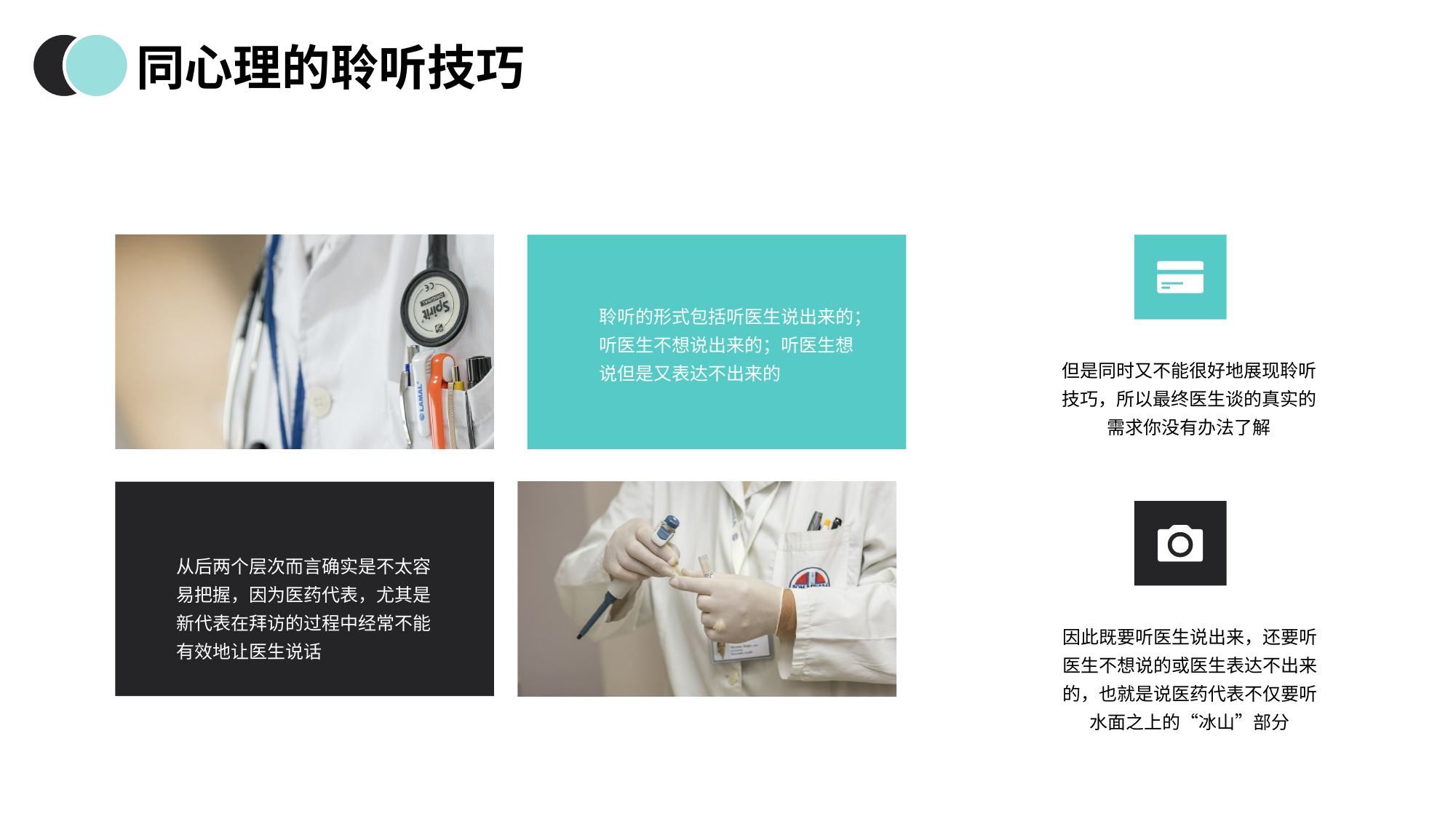

同心理的聆听技巧

聆听的形式包括听医生说出来的；听医生不想说出来的；听医生想说但是又表达不出来的
但是同时又不能很好地展现聆听技巧，所以最终医生谈的真实的需求你没有办法了解

从后两个层次而言确实是不太容易把握，因为医药代表，尤其是新代表在拜访的过程中经常不能有效地让医生说话
因此既要听医生说出来，还要听医生不想说的或医生表达不出来的，也就是说医药代表不仅要听水面之上的“冰山”部分